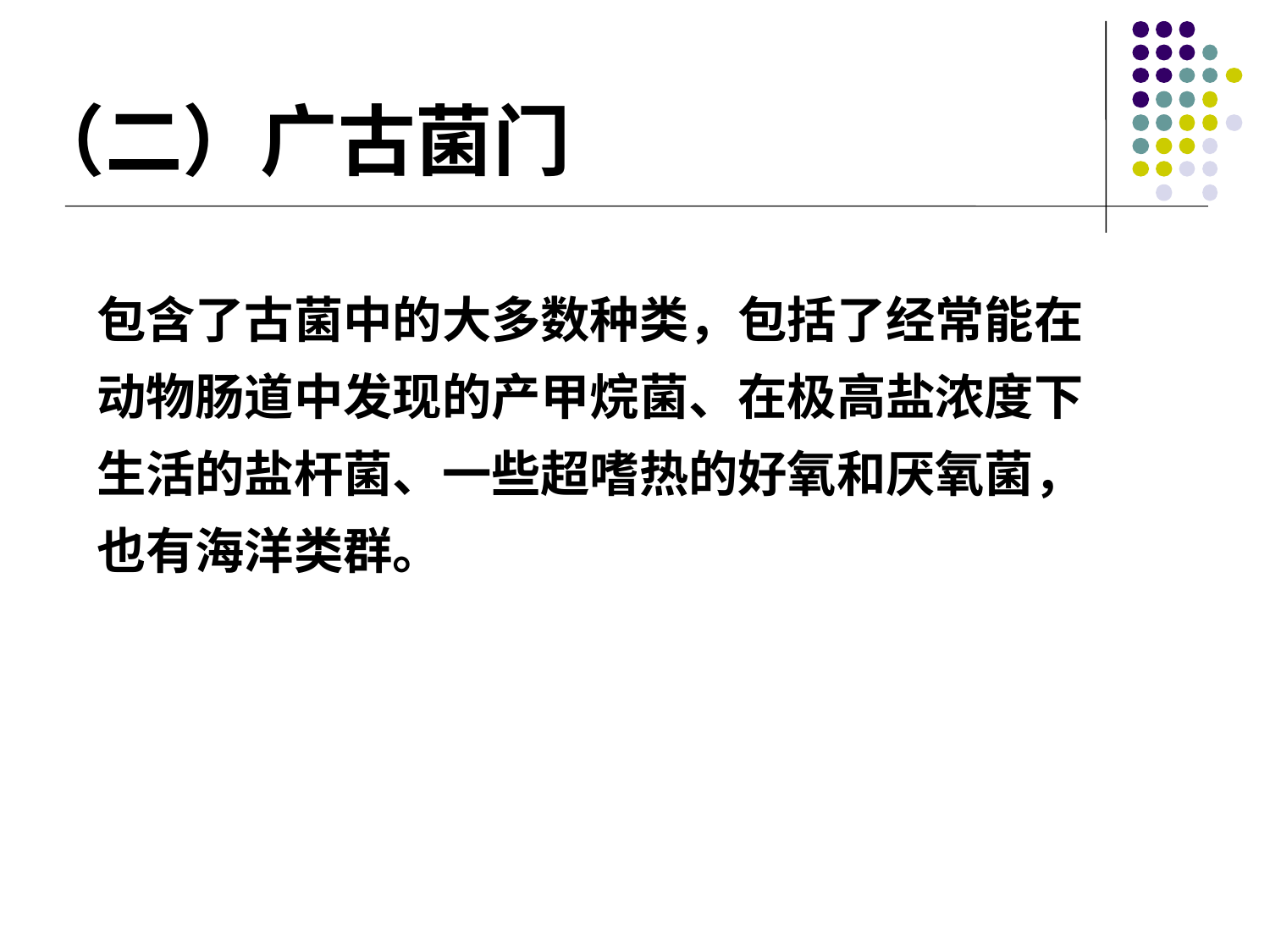

（二）广古菌门
包含了古菌中的大多数种类，包括了经常能在动物肠道中发现的产甲烷菌、在极高盐浓度下生活的盐杆菌、一些超嗜热的好氧和厌氧菌，也有海洋类群。